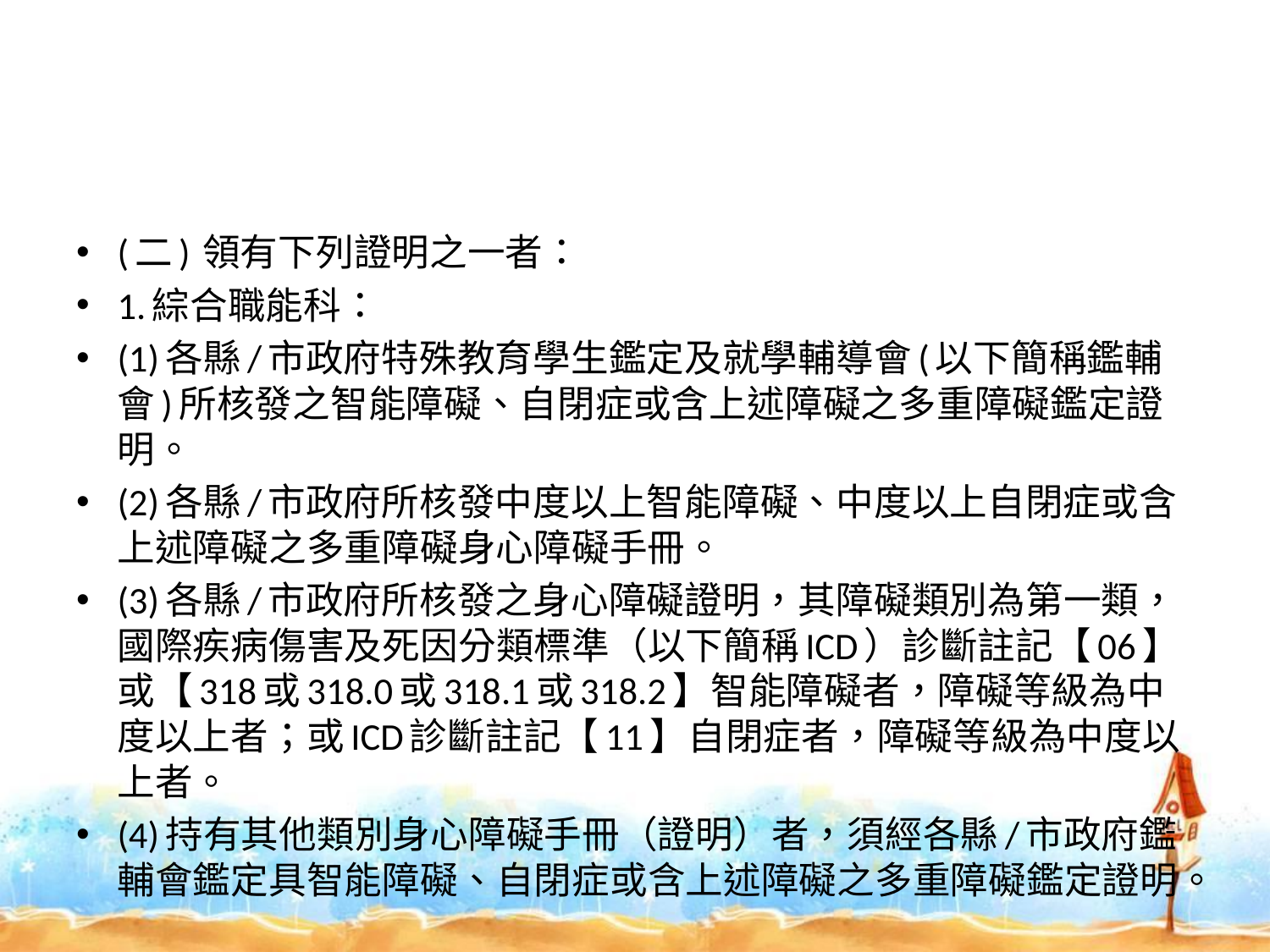

#
(二)	領有下列證明之一者：
1.綜合職能科：
(1)各縣/市政府特殊教育學生鑑定及就學輔導會(以下簡稱鑑輔會)所核發之智能障礙、自閉症或含上述障礙之多重障礙鑑定證明。
(2)各縣/市政府所核發中度以上智能障礙、中度以上自閉症或含上述障礙之多重障礙身心障礙手冊。
(3)各縣/市政府所核發之身心障礙證明，其障礙類別為第一類，國際疾病傷害及死因分類標準（以下簡稱ICD）診斷註記【06】或【318或318.0或318.1或318.2】智能障礙者，障礙等級為中度以上者；或ICD診斷註記【11】自閉症者，障礙等級為中度以上者。
(4)持有其他類別身心障礙手冊（證明）者，須經各縣/市政府鑑輔會鑑定具智能障礙、自閉症或含上述障礙之多重障礙鑑定證明。